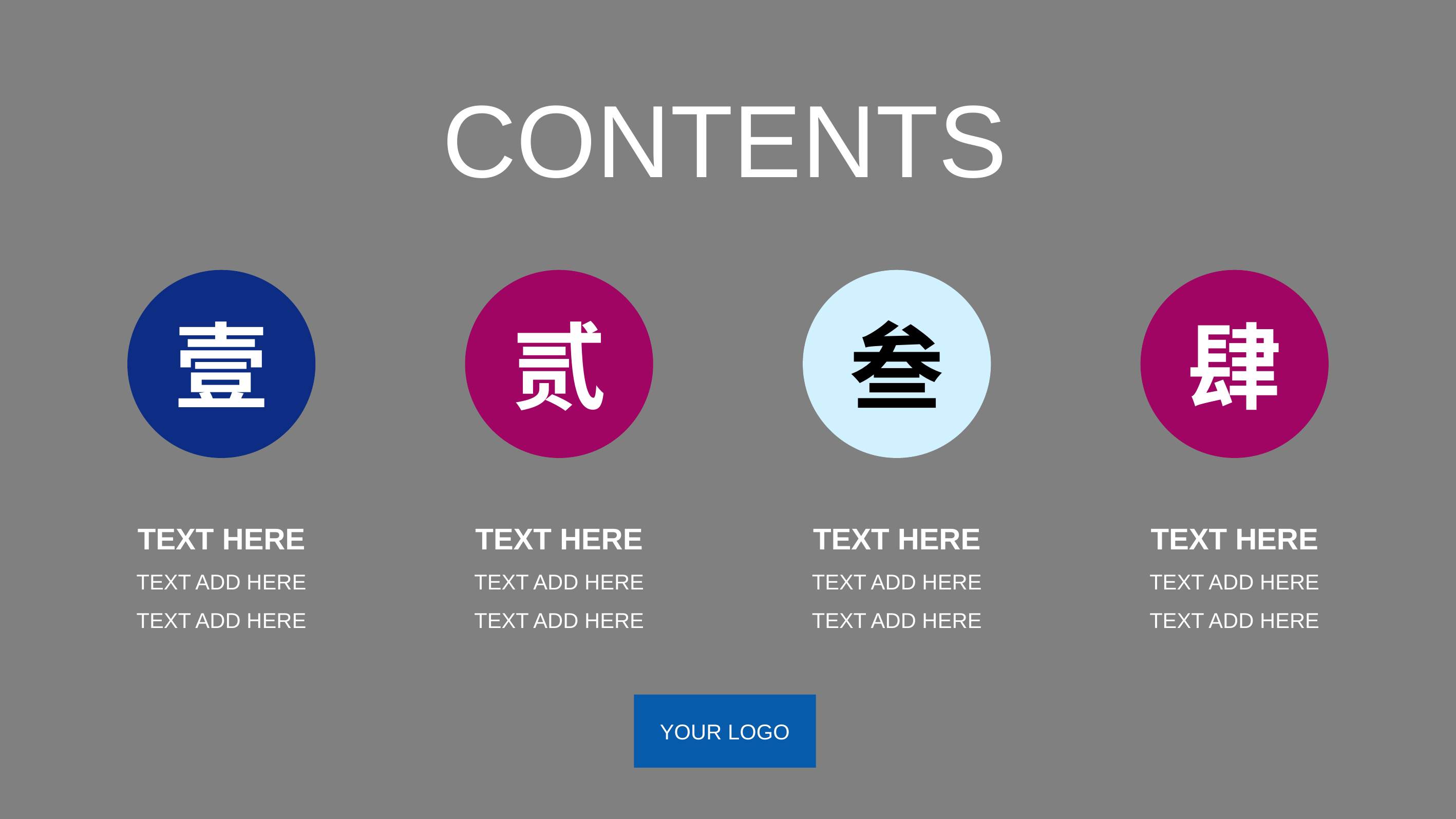

CONTENTS
壹
贰
叁
肆
TEXT HERE
TEXT ADD HERE
TEXT ADD HERE
TEXT HERE
TEXT ADD HERE
TEXT ADD HERE
TEXT HERE
TEXT ADD HERE
TEXT ADD HERE
TEXT HERE
TEXT ADD HERE
TEXT ADD HERE
YOUR LOGO